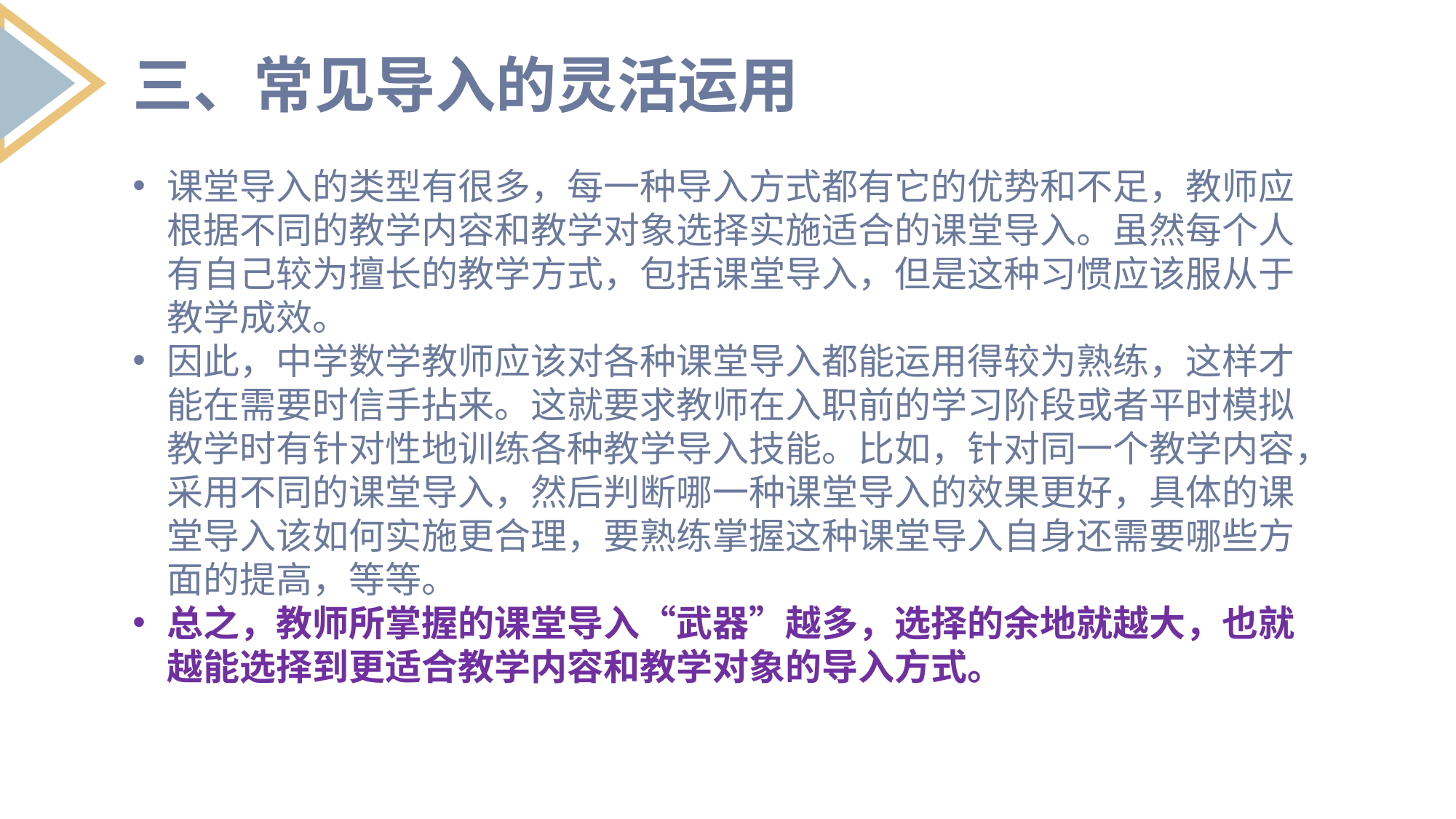

三、常见导入的灵活运用

课堂导入的类型有很多，每一种导入方式都有它的优势和不足，教师应根据不同的教学内容和教学对象选择实施适合的课堂导入。虽然每个人有自己较为擅长的教学方式，包括课堂导入，但是这种习惯应该服从于教学成效。
因此，中学数学教师应该对各种课堂导入都能运用得较为熟练，这样才能在需要时信手拈来。这就要求教师在入职前的学习阶段或者平时模拟教学时有针对性地训练各种教学导入技能。比如，针对同一个教学内容，采用不同的课堂导入，然后判断哪一种课堂导入的效果更好，具体的课堂导入该如何实施更合理，要熟练掌握这种课堂导入自身还需要哪些方面的提高，等等。
总之，教师所掌握的课堂导入“武器”越多，选择的余地就越大，也就越能选择到更适合教学内容和教学对象的导入方式。